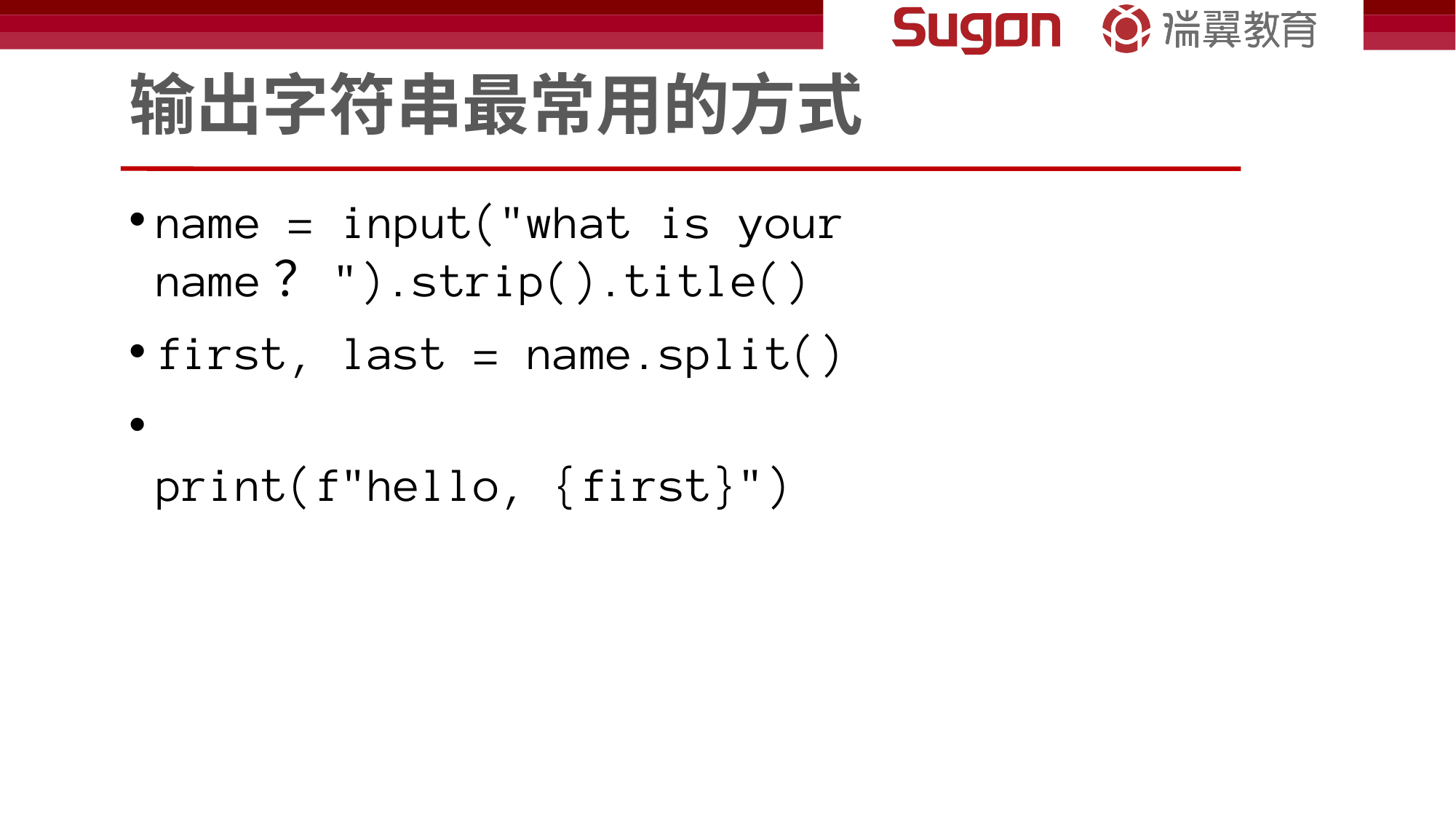

# 输出字符串最常用的方式
name = input("what is your name？").strip().title()
first, last = name.split()
print(f"hello, {first}")